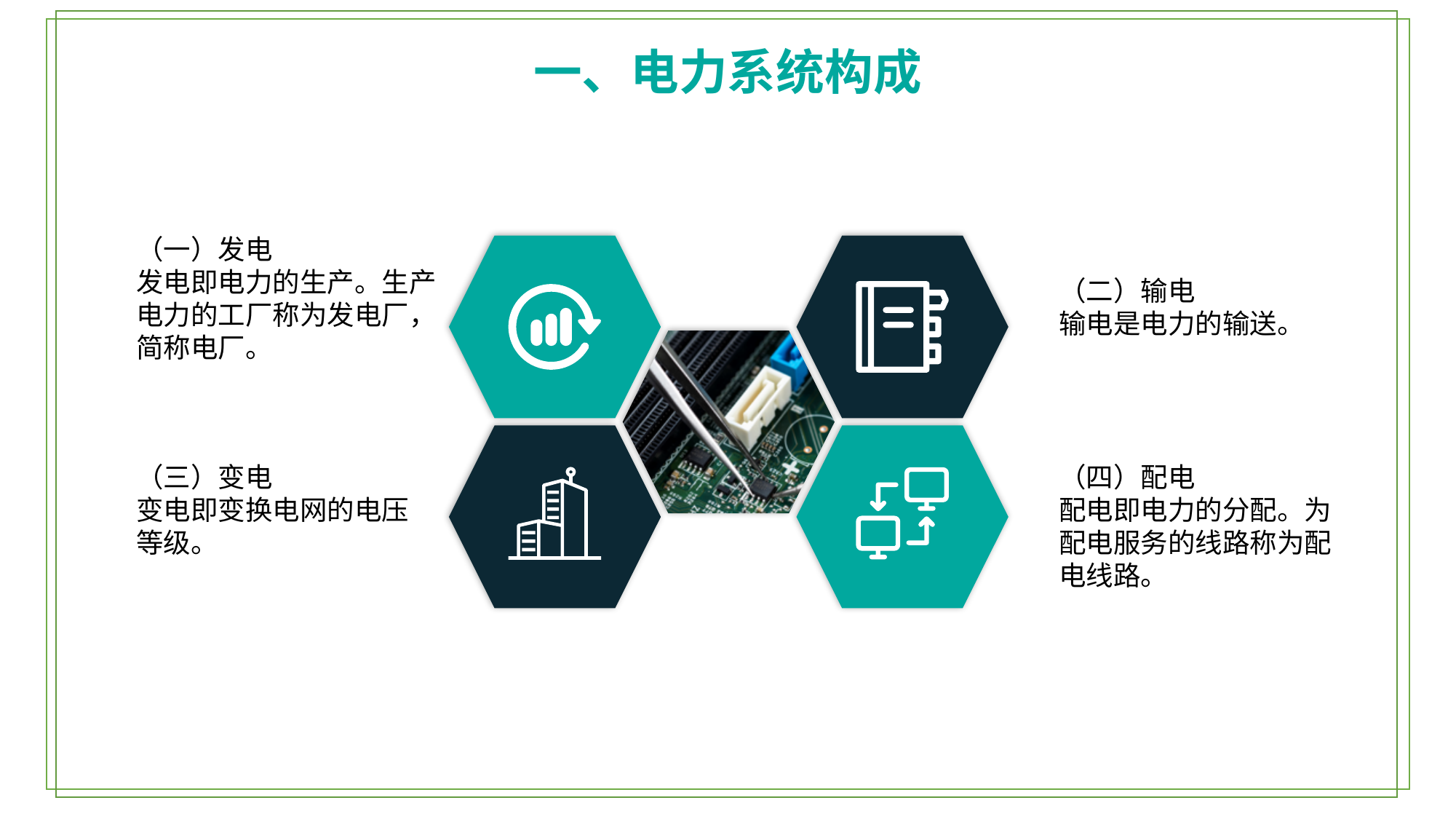

一、电力系统构成

（一）发电
发电即电力的生产。生产电力的工厂称为发电厂，简称电厂。

（二）输电
输电是电力的输送。

（三）变电
变电即变换电网的电压等级。
（四）配电
配电即电力的分配。为配电服务的线路称为配电线路。